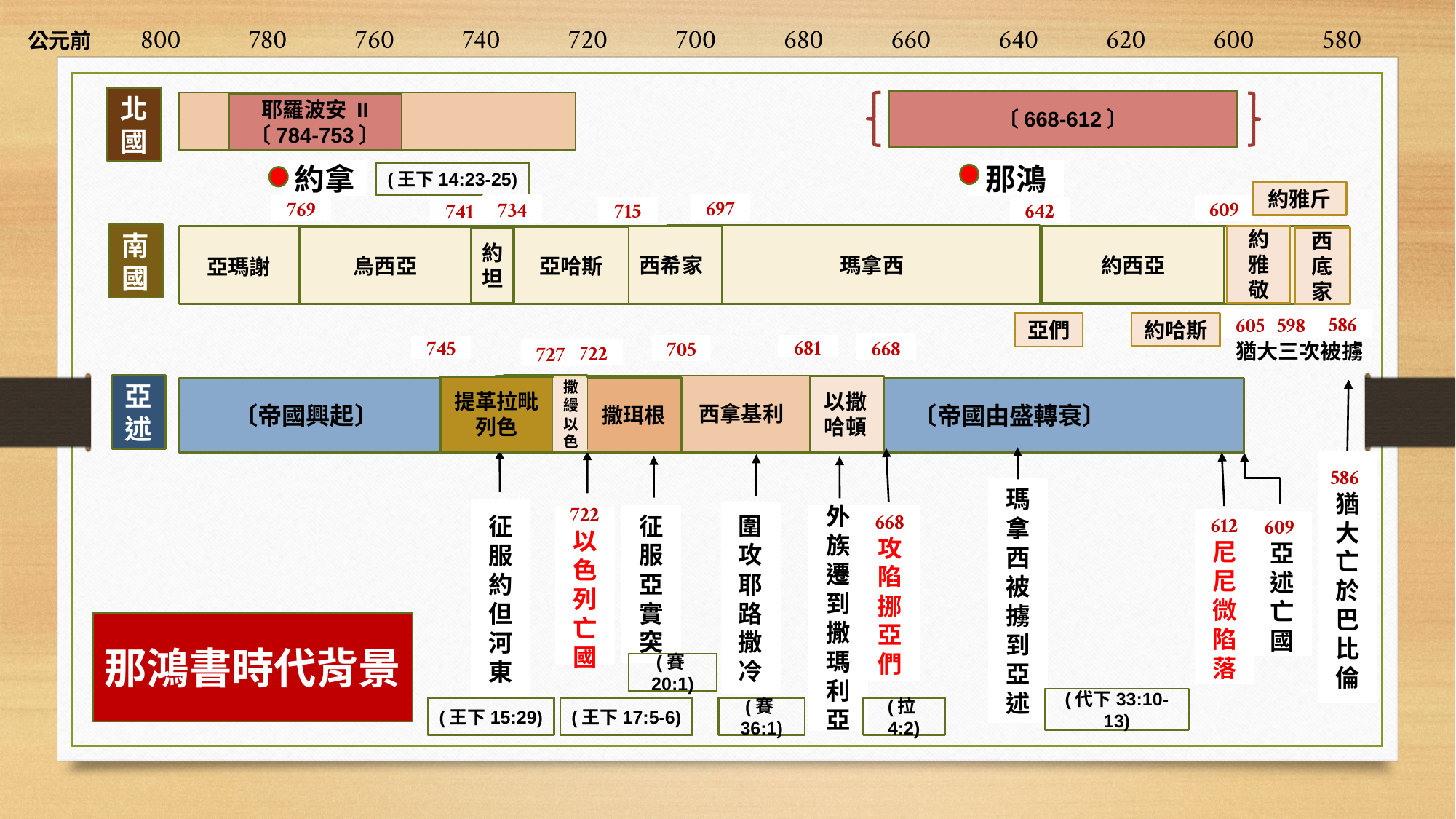

800           780           760           740           720           700           680           660           640           620           600           580
公元前
北國
〔668-612〕

耶羅波安 II
〔784-753〕
那鴻
約拿
(王下14:23-25)

約雅斤
734
697
769
609
642
715
741
南國
                                瑪拿西
約雅敬

西希家
約西亞
烏西亞
亞哈斯
約坦
西底家
亞瑪謝
586
605
598
約哈斯
亞們
猶大三次被擄
668
705
681
745
722
727

亞述
                                   西拿基利
以撒哈頓
提革拉毗列色
    撒珥根
撒縵以色
       〔帝國興起〕                                                                                                  〔帝國由盛轉衰〕
586猶大亡於巴比倫
瑪拿西被擄到亞述
征服約但河東
圍攻耶路撒冷
外族遷到撒 瑪利亞
668
攻陷挪亞們
征服亞實突
722
以色列亡國
612
尼尼微陷落
609亞述亡國
那鴻書時代背景
(賽20:1)
(代下33:10-13)
(賽36:1)
(拉4:2)
(王下15:29)
(王下17:5-6)